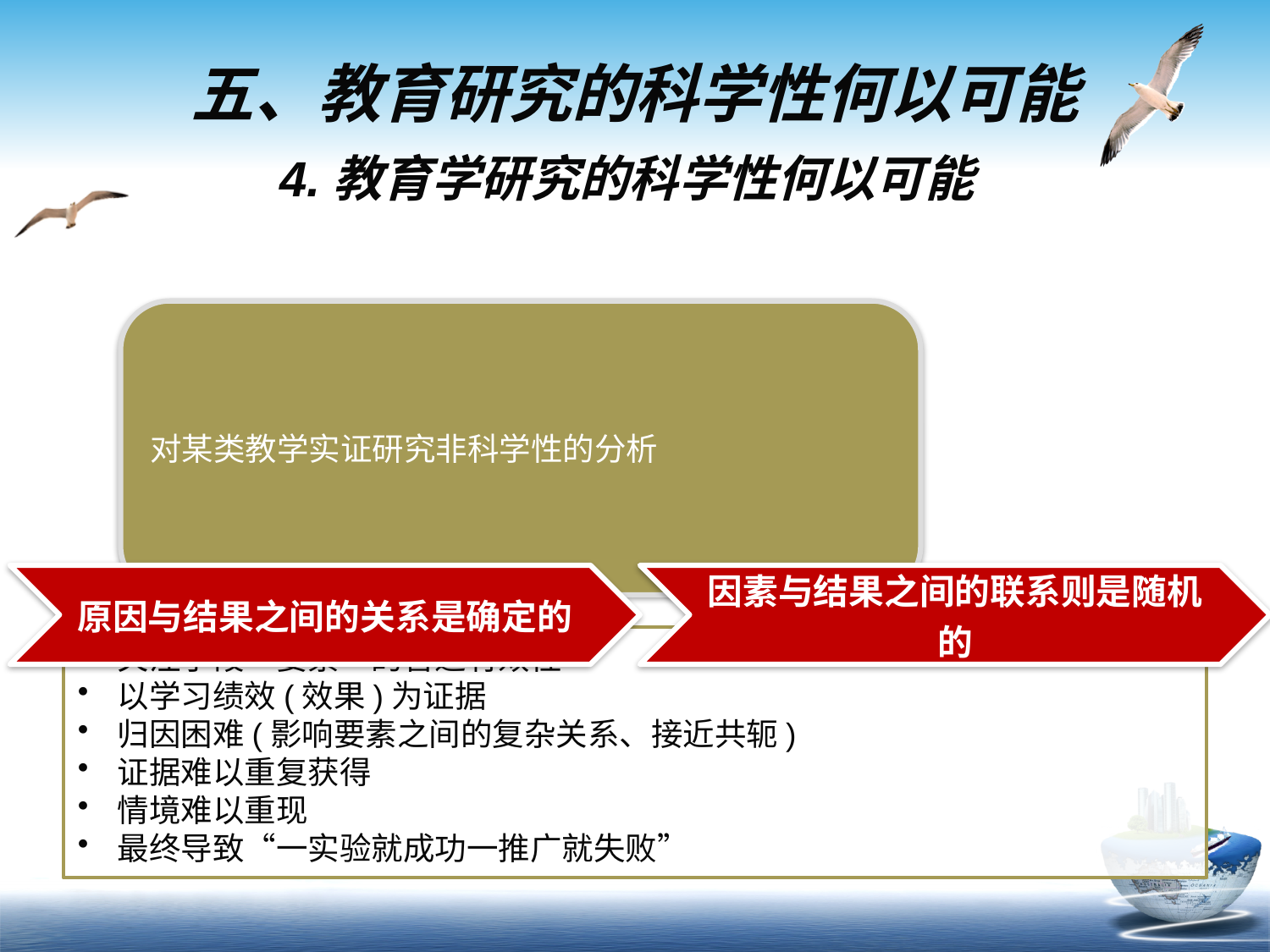

五、教育研究的科学性何以可能
# 4.教育学研究的科学性何以可能
对某类教学实证研究非科学性的分析
关注手段“要素”的普适有效性
以学习绩效(效果)为证据
归因困难(影响要素之间的复杂关系、接近共轭)
证据难以重复获得
情境难以重现
最终导致“一实验就成功一推广就失败”
原因与结果之间的关系是确定的
因素与结果之间的联系则是随机的